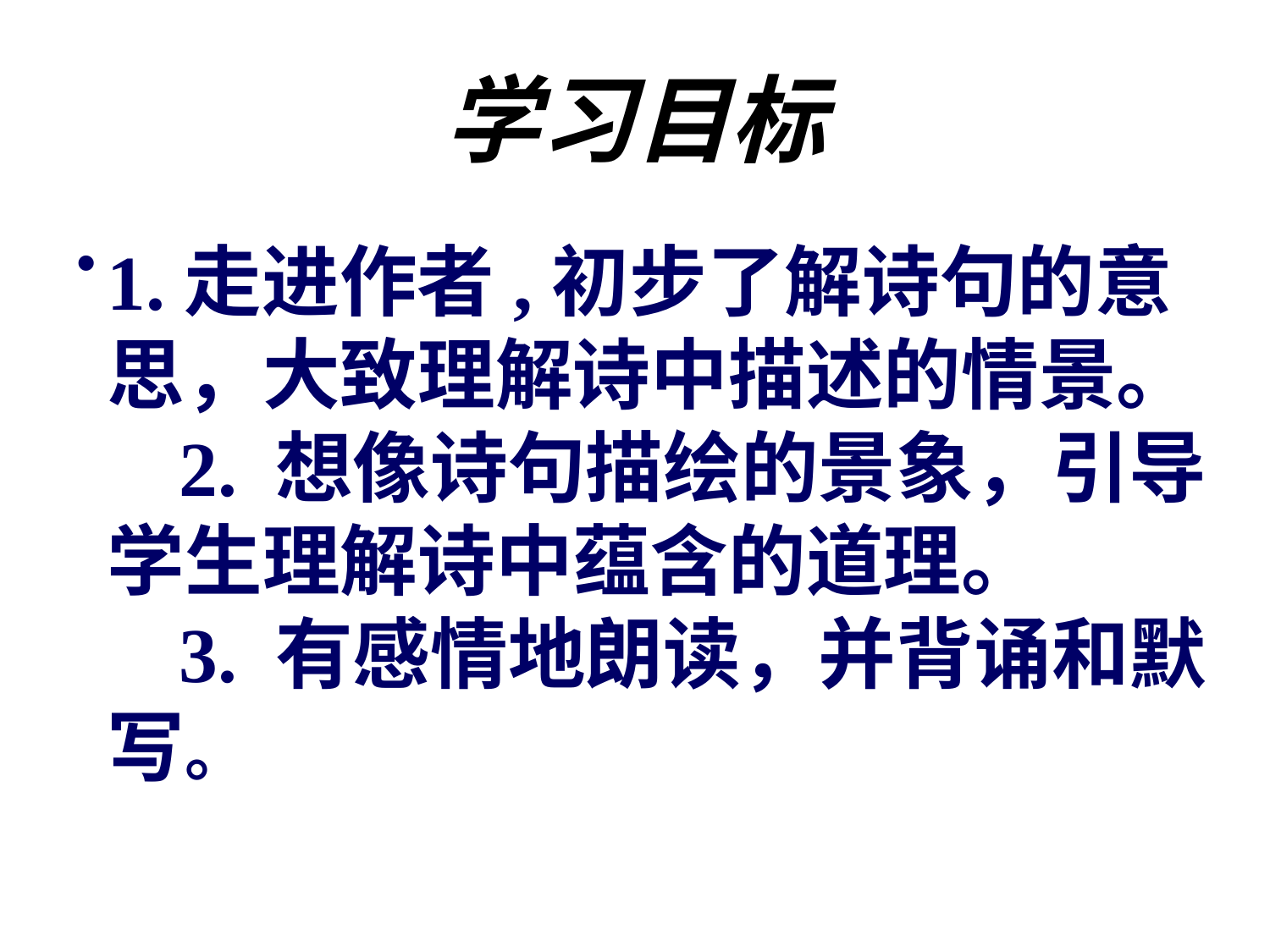

# 学习目标

1.走进作者,初步了解诗句的意思，大致理解诗中描述的情景。
   2. 想像诗句描绘的景象，引导学生理解诗中蕴含的道理。
   3. 有感情地朗读，并背诵和默写。